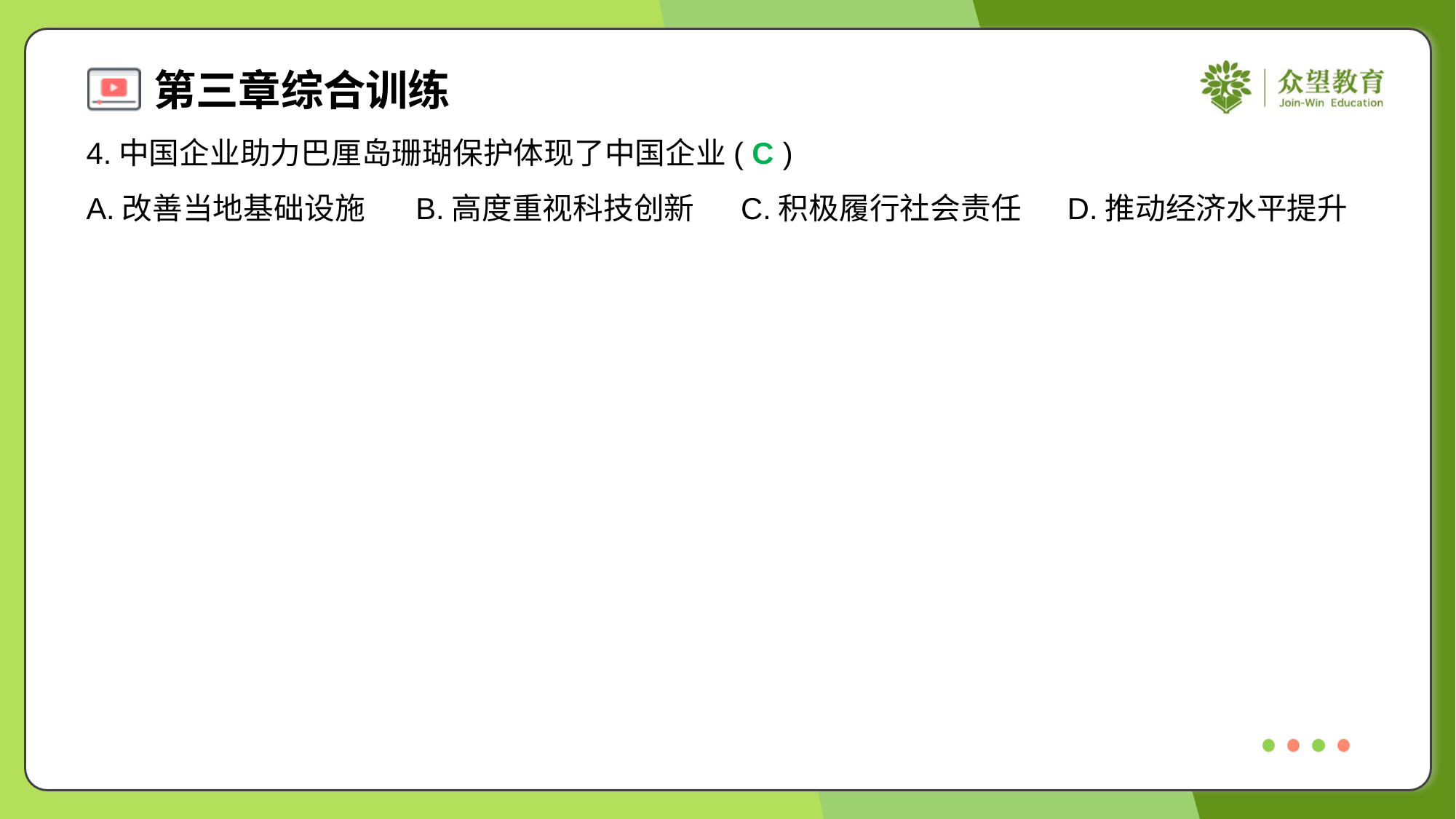

4.中国企业助力巴厘岛珊瑚保护体现了中国企业(     )
C
A.改善当地基础设施	B.高度重视科技创新	C.积极履行社会责任	D.推动经济水平提升